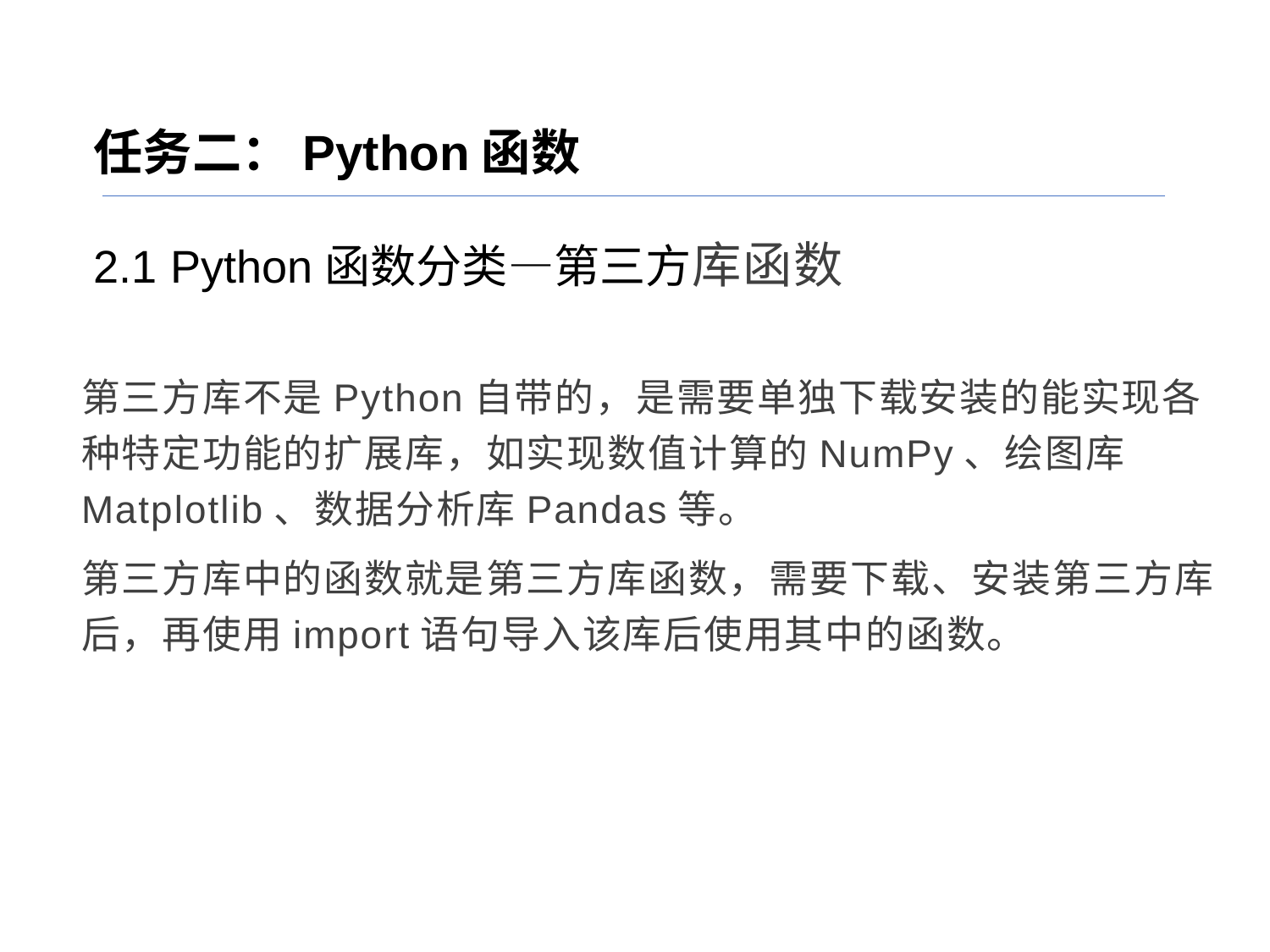

任务二：Python函数
2.1 Python函数分类—第三方库函数
第三方库不是Python自带的，是需要单独下载安装的能实现各种特定功能的扩展库，如实现数值计算的NumPy、绘图库Matplotlib、数据分析库Pandas等。
第三方库中的函数就是第三方库函数，需要下载、安装第三方库后，再使用import语句导入该库后使用其中的函数。